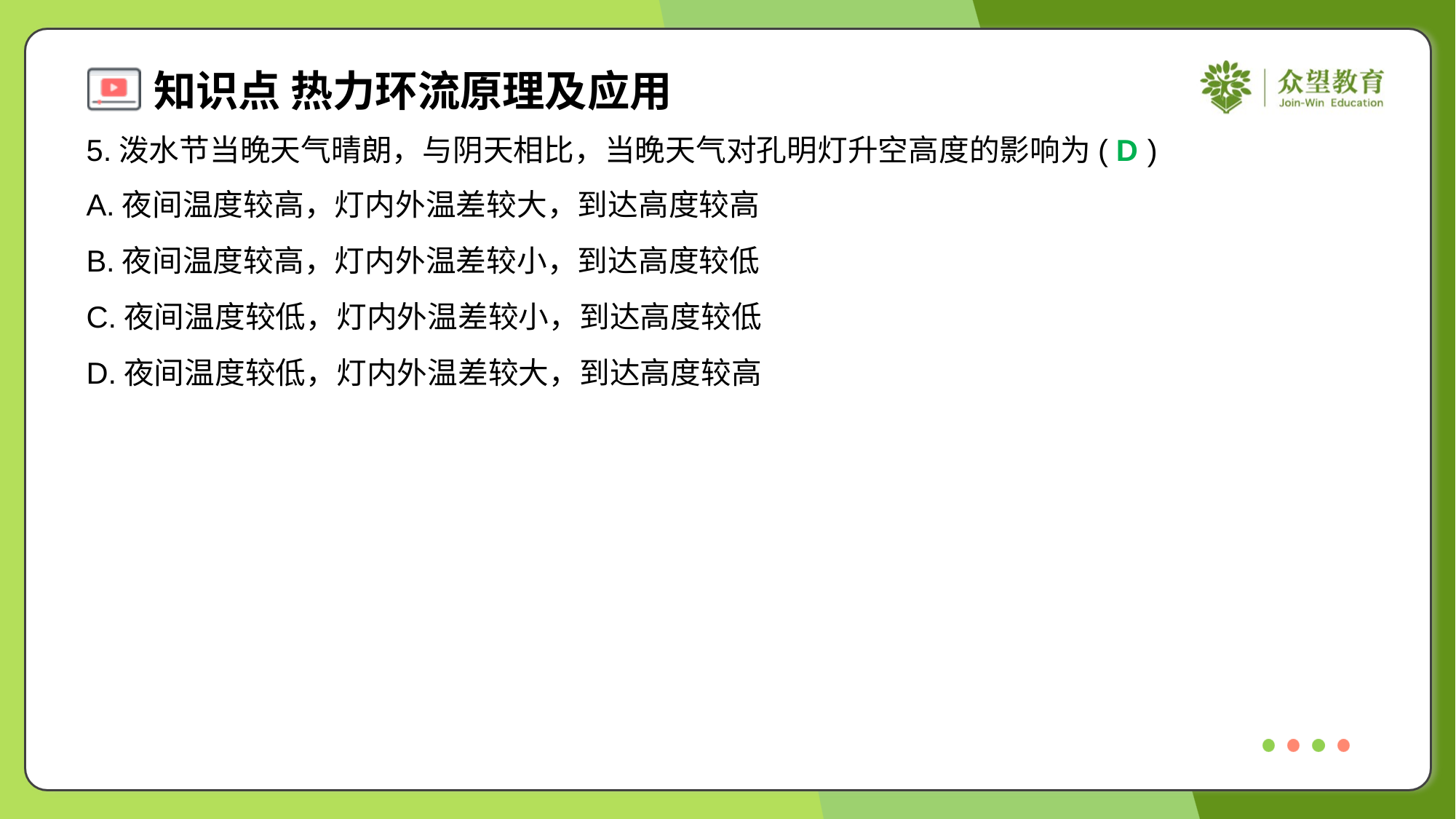

5.泼水节当晚天气晴朗，与阴天相比，当晚天气对孔明灯升空高度的影响为(     )
D
A.夜间温度较高，灯内外温差较大，到达高度较高
B.夜间温度较高，灯内外温差较小，到达高度较低
C.夜间温度较低，灯内外温差较小，到达高度较低
D.夜间温度较低，灯内外温差较大，到达高度较高